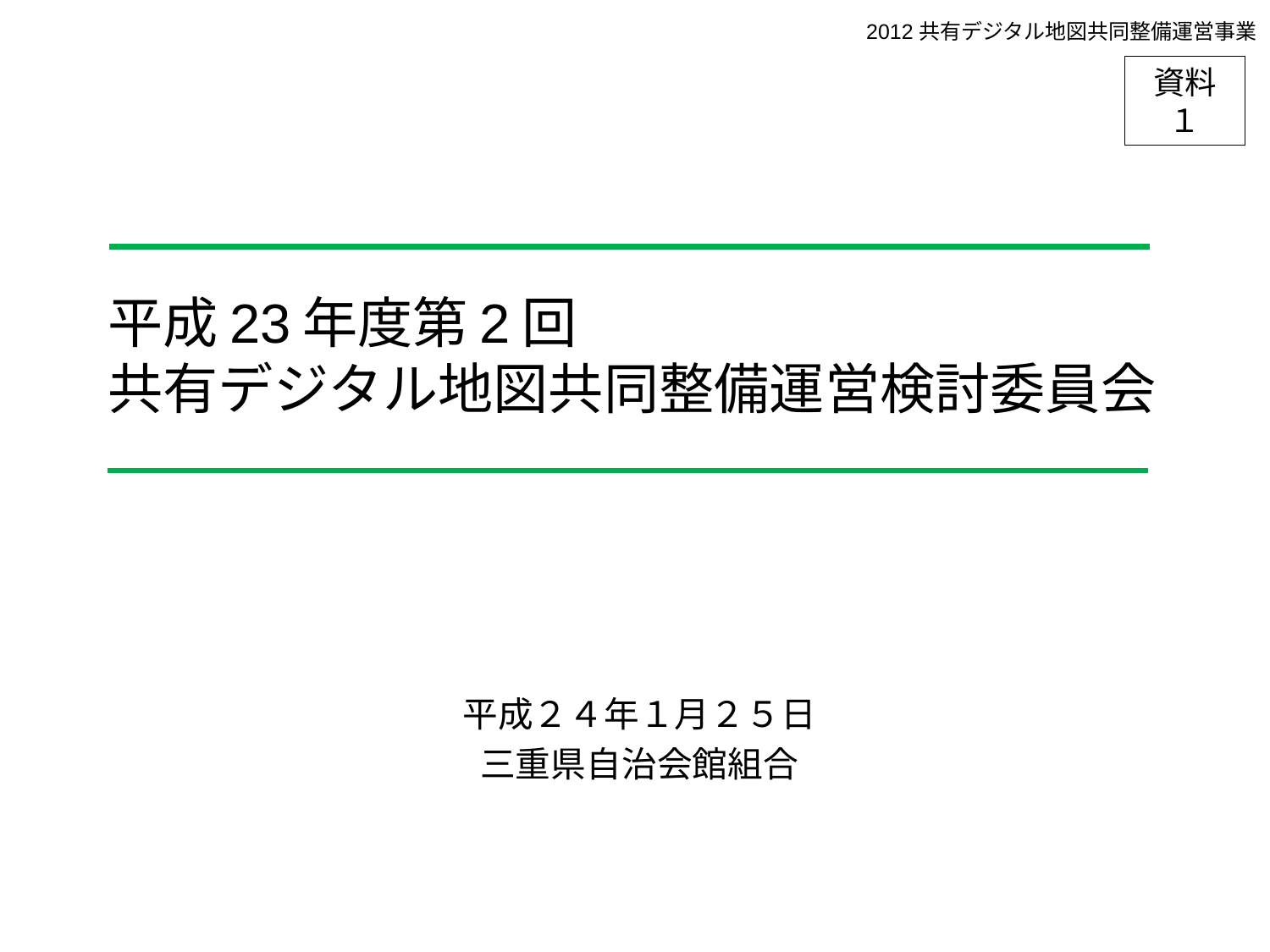

2012共有デジタル地図共同整備運営事業
資料１
# 平成23年度第2回 共有デジタル地図共同整備運営検討委員会
平成２４年１月２５日
三重県自治会館組合